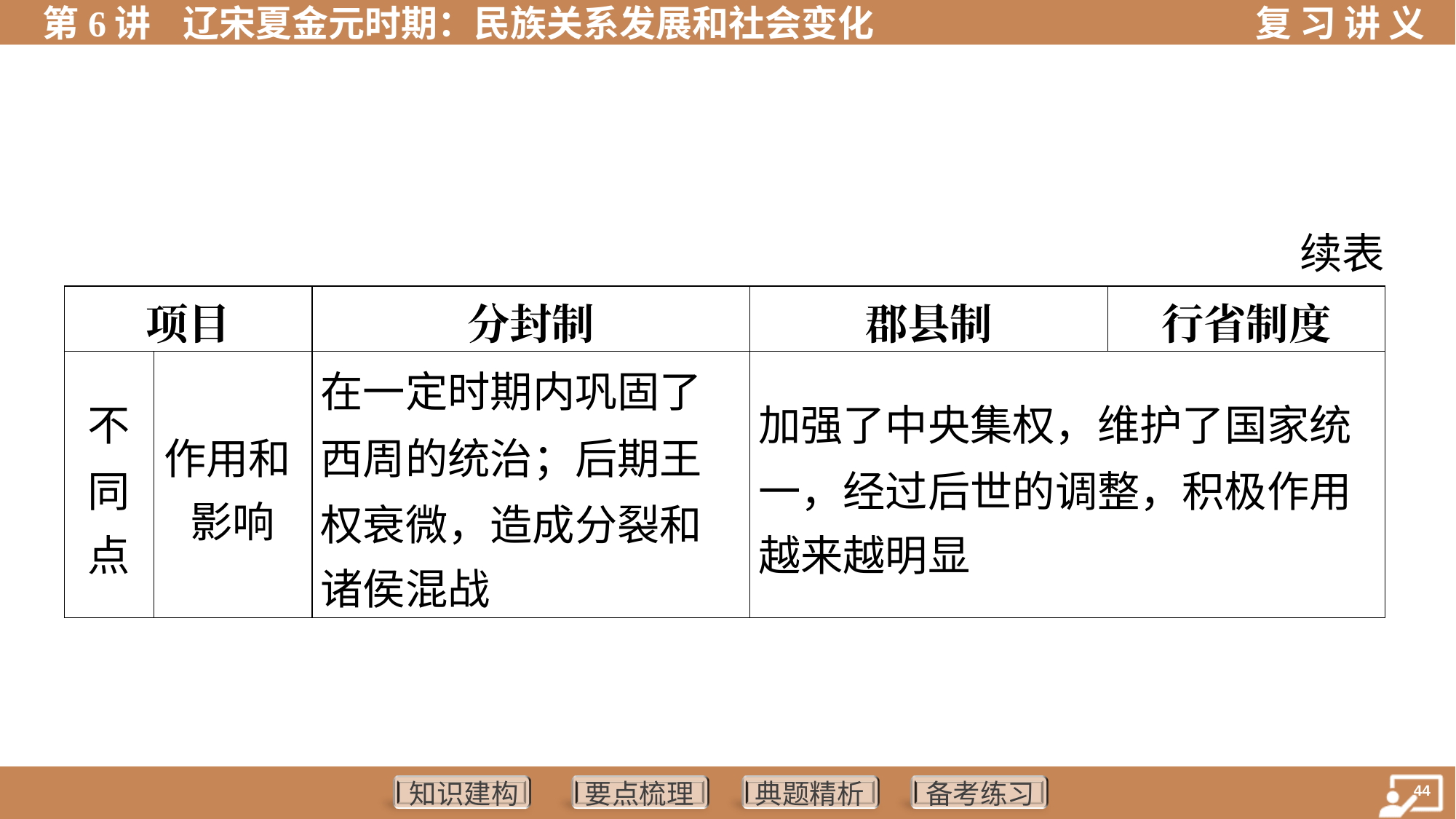

续表
| 项目 |  | 分封制 | 郡县制 | 行省制度 |
| --- | --- | --- | --- | --- |
| 不 同 点 | 作用和 影响 | 在一定时期内巩固了 西周的统治；后期王 权衰微，造成分裂和 诸侯混战 | 加强了中央集权，维护了国家统 一，经过后世的调整，积极作用 越来越明显 |  |